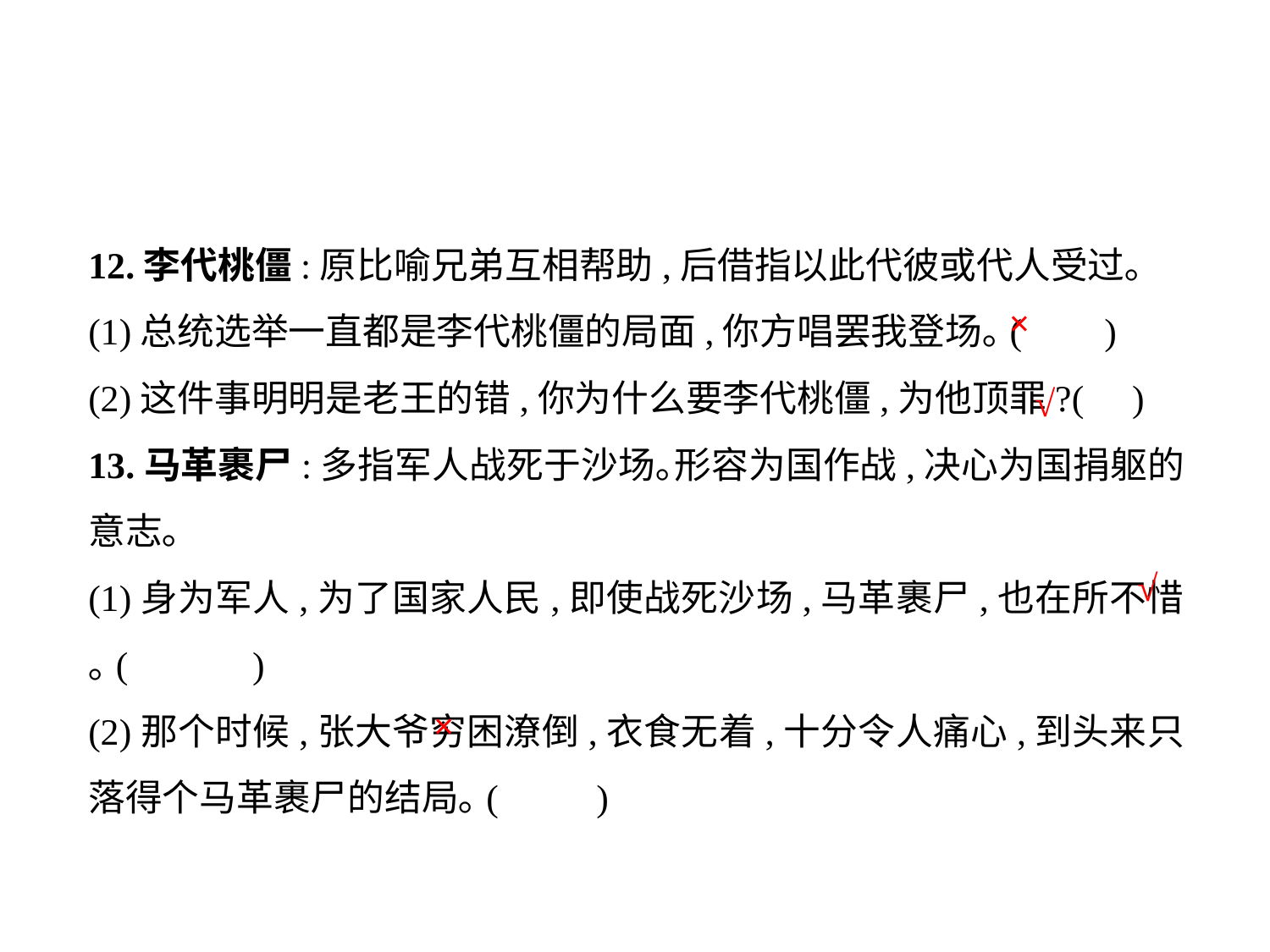

12.李代桃僵:原比喻兄弟互相帮助,后借指以此代彼或代人受过｡
(1)总统选举一直都是李代桃僵的局面,你方唱罢我登场｡(	)
(2)这件事明明是老王的错,你为什么要李代桃僵,为他顶罪?(	   )
13.马革裹尸:多指军人战死于沙场｡形容为国作战,决心为国捐躯的意志｡
(1)身为军人,为了国家人民,即使战死沙场,马革裹尸,也在所不惜｡(	    )
(2)那个时候,张大爷穷困潦倒,衣食无着,十分令人痛心,到头来只落得个马革裹尸的结局｡(	)
×
√
√
×